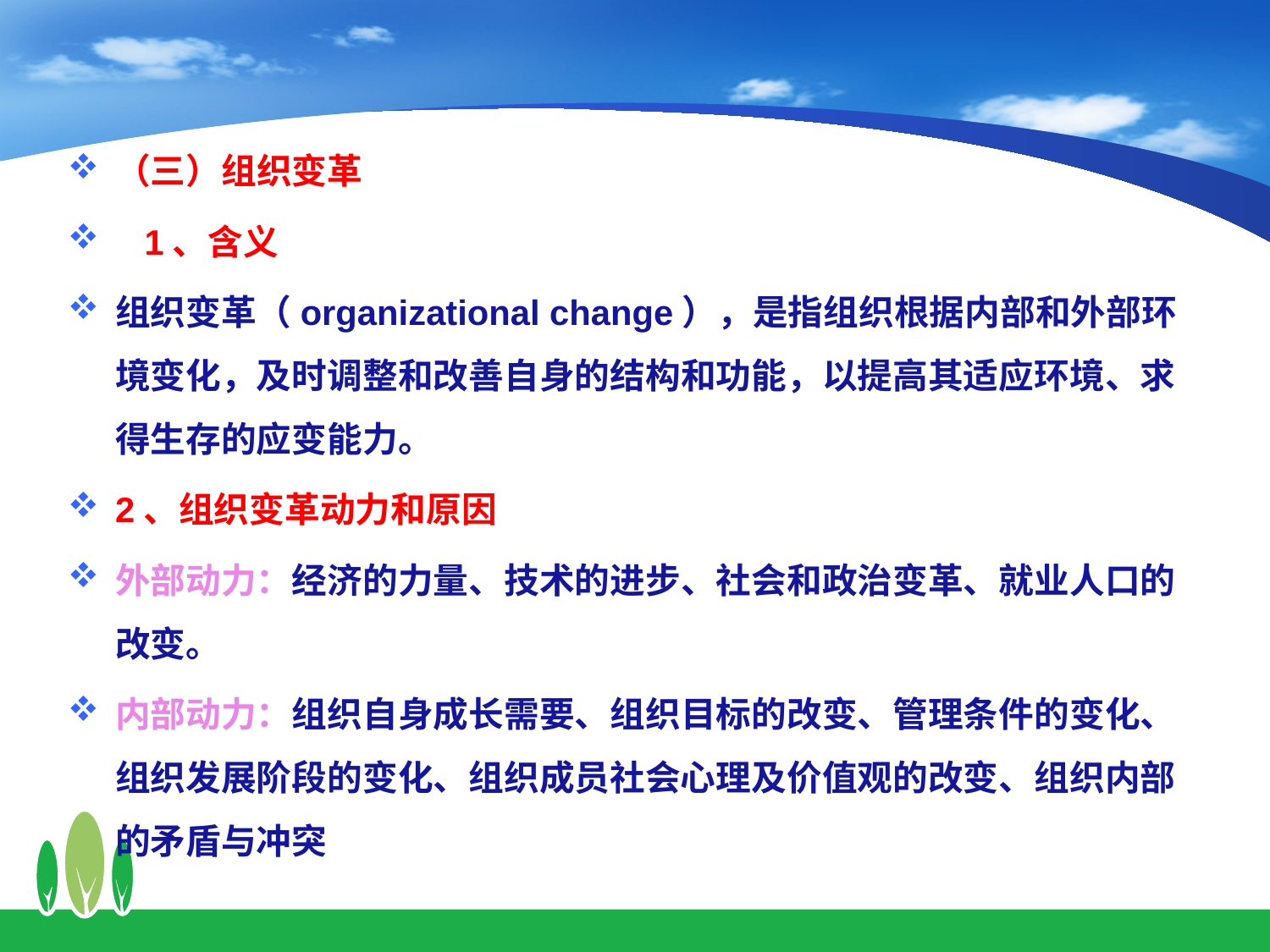

（三）组织变革
   1、含义
组织变革（organizational change），是指组织根据内部和外部环境变化，及时调整和改善自身的结构和功能，以提高其适应环境、求得生存的应变能力。
2、组织变革动力和原因
外部动力：经济的力量、技术的进步、社会和政治变革、就业人口的改变。
内部动力：组织自身成长需要、组织目标的改变、管理条件的变化、组织发展阶段的变化、组织成员社会心理及价值观的改变、组织内部的矛盾与冲突

41